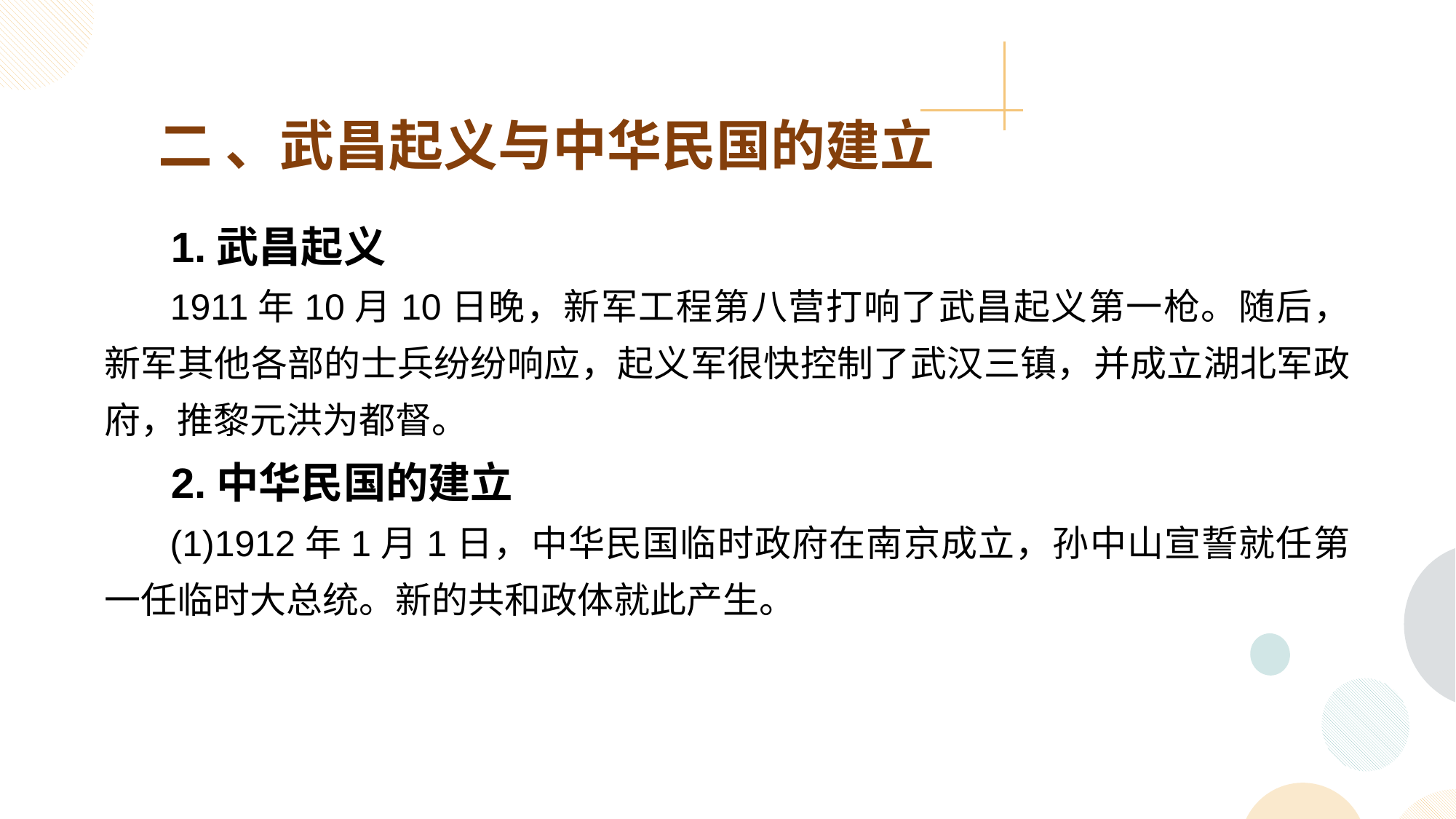

二 、武昌起义与中华民国的建立
 1.武昌起义
 1911年10月10日晚，新军工程第八营打响了武昌起义第一枪。随后，新军其他各部的士兵纷纷响应，起义军很快控制了武汉三镇，并成立湖北军政府，推黎元洪为都督。
 2.中华民国的建立
 (1)1912年1月1日，中华民国临时政府在南京成立，孙中山宣誓就任第一任临时大总统。新的共和政体就此产生。